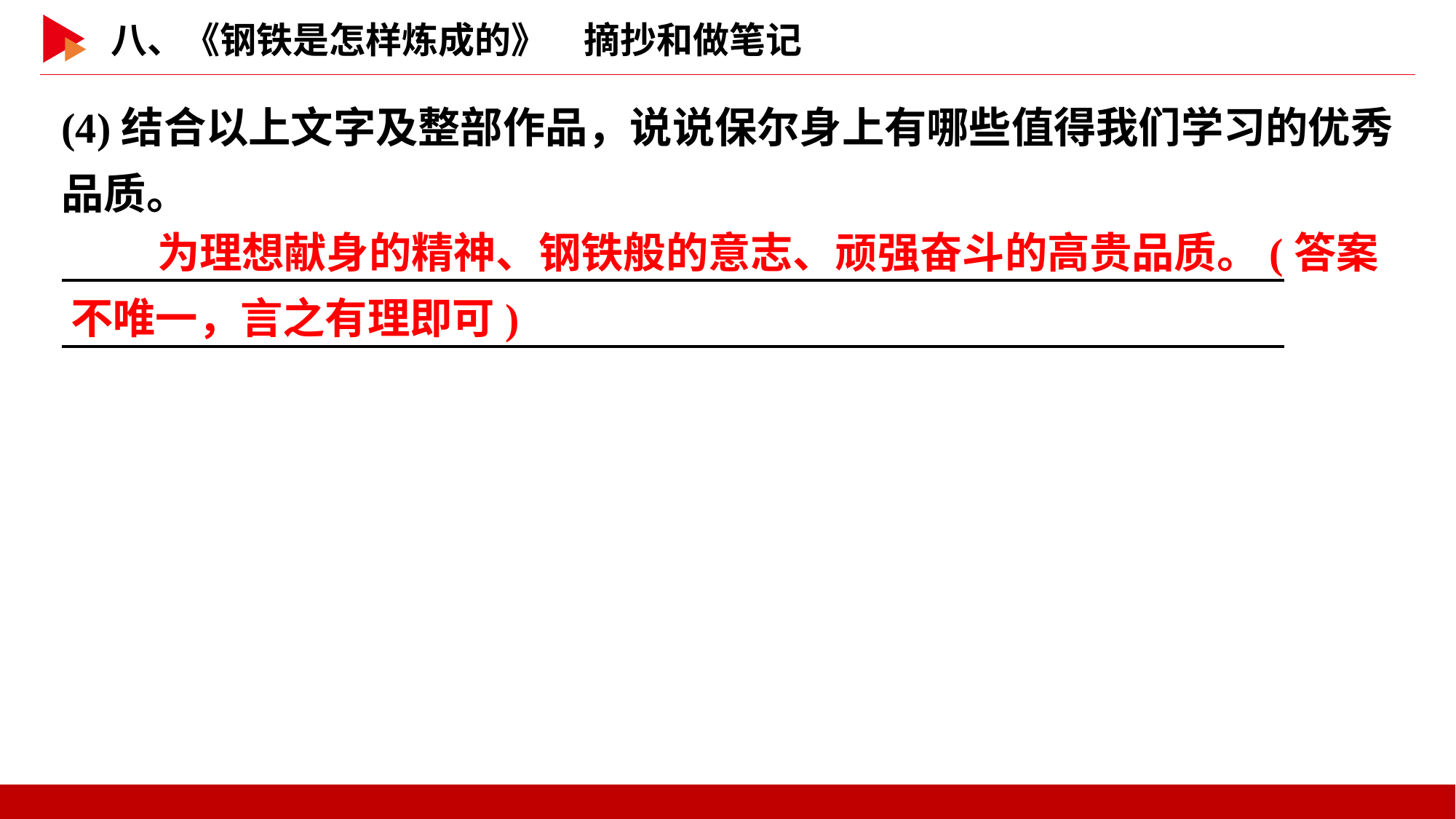

(4)结合以上文字及整部作品，说说保尔身上有哪些值得我们学习的优秀品质。

为理想献身的精神、钢铁般的意志、顽强奋斗的高贵品质。(答案不唯一，言之有理即可)